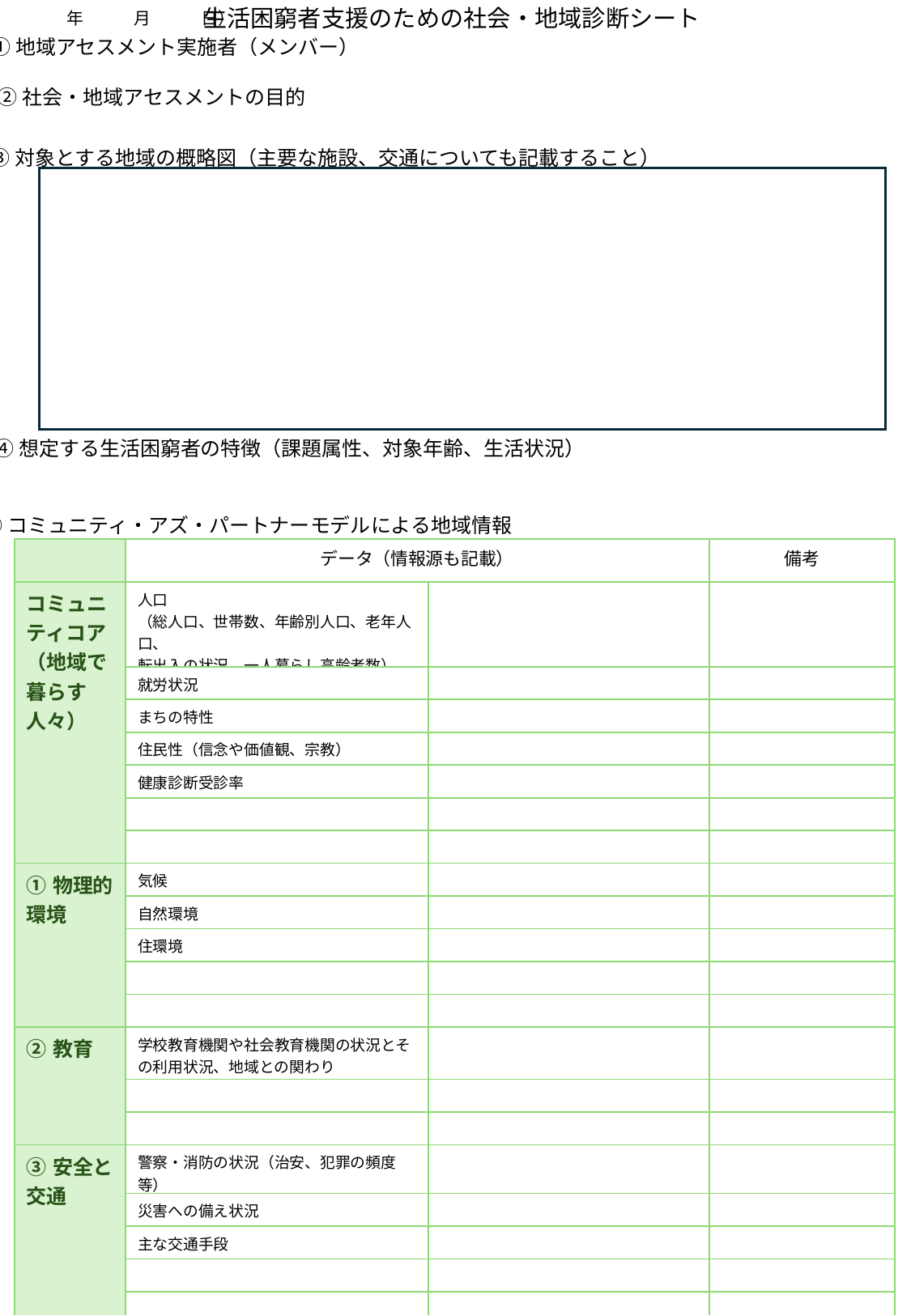

生活困窮者支援のための社会・地域診断シート
（　　　　　年　　　月　　　日）
①地域アセスメント実施者（メンバー）
②社会・地域アセスメントの目的
③対象とする地域の概略図（主要な施設、交通についても記載すること）

④想定する生活困窮者の特徴（課題属性、対象年齢、生活状況）
⑤コミュニティ・アズ・パートナーモデルによる地域情報
|  | データ（情報源も記載） |  | 備考 |
| --- | --- | --- | --- |
| コミュニティコア （地域で暮らす人々） | 人口 （総人口、世帯数、年齢別人口、老年人口、 転出入の状況、一人暮らし高齢者数） |  |  |
|  | 就労状況 |  |  |
|  | まちの特性 |  |  |
|  | 住民性（信念や価値観、宗教） |  |  |
|  | 健康診断受診率 |  |  |
|  |  |  |  |
|  |  |  |  |
| ①物理的環境 | 気候 |  |  |
|  | 自然環境 |  |  |
|  | 住環境 |  |  |
|  |  |  |  |
|  |  |  |  |
| ②教育 | 学校教育機関や社会教育機関の状況とその利用状況、地域との関わり |  |  |
|  |  |  |  |
|  |  |  |  |
| ③安全と交通 | 警察・消防の状況（治安、犯罪の頻度　等） |  |  |
|  | 災害への備え状況 |  |  |
|  | 主な交通手段 |  |  |
|  |  |  |  |
|  |  |  |  |